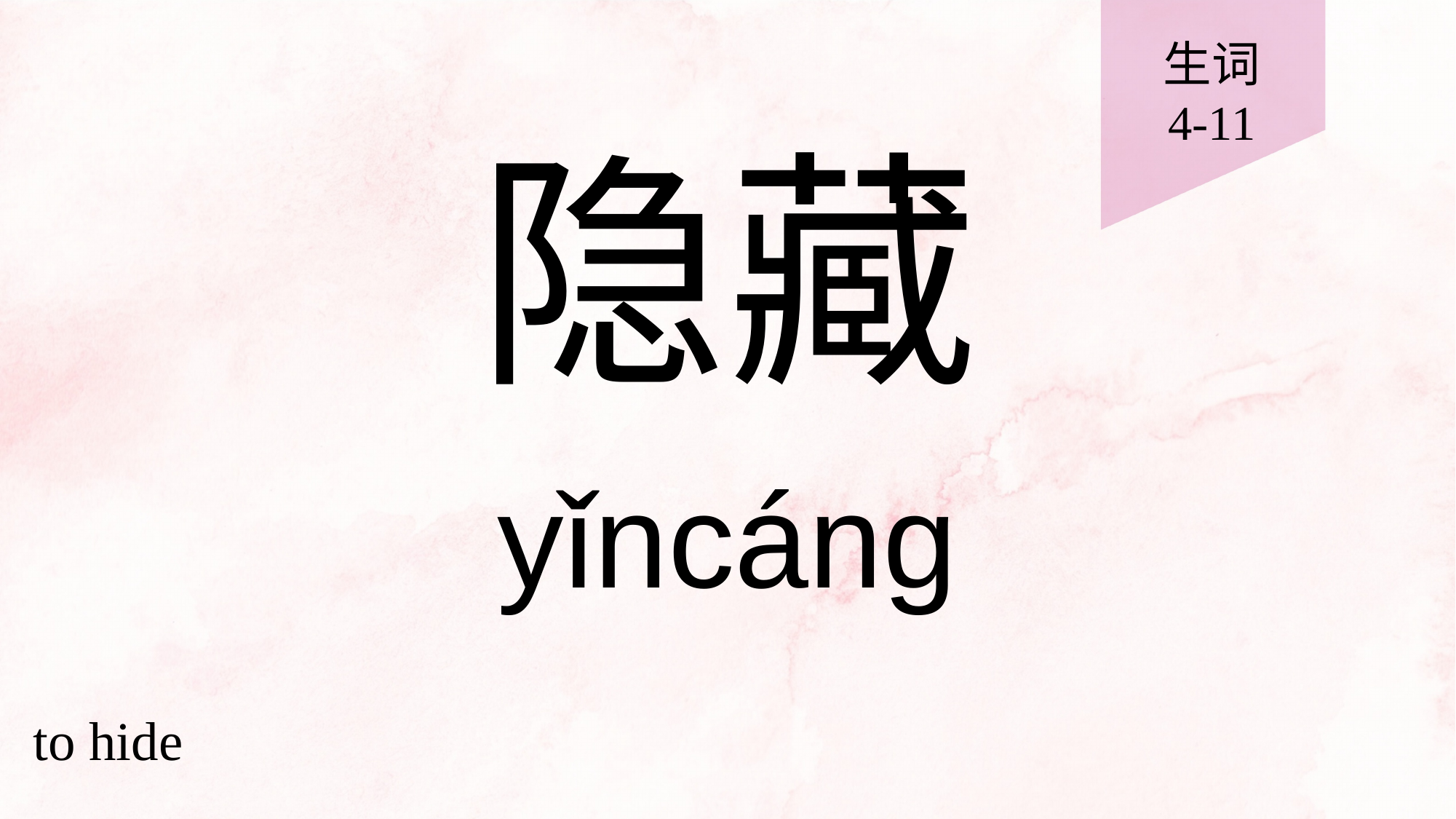

生词
4-11
# 隐藏
yǐncáng
to hide